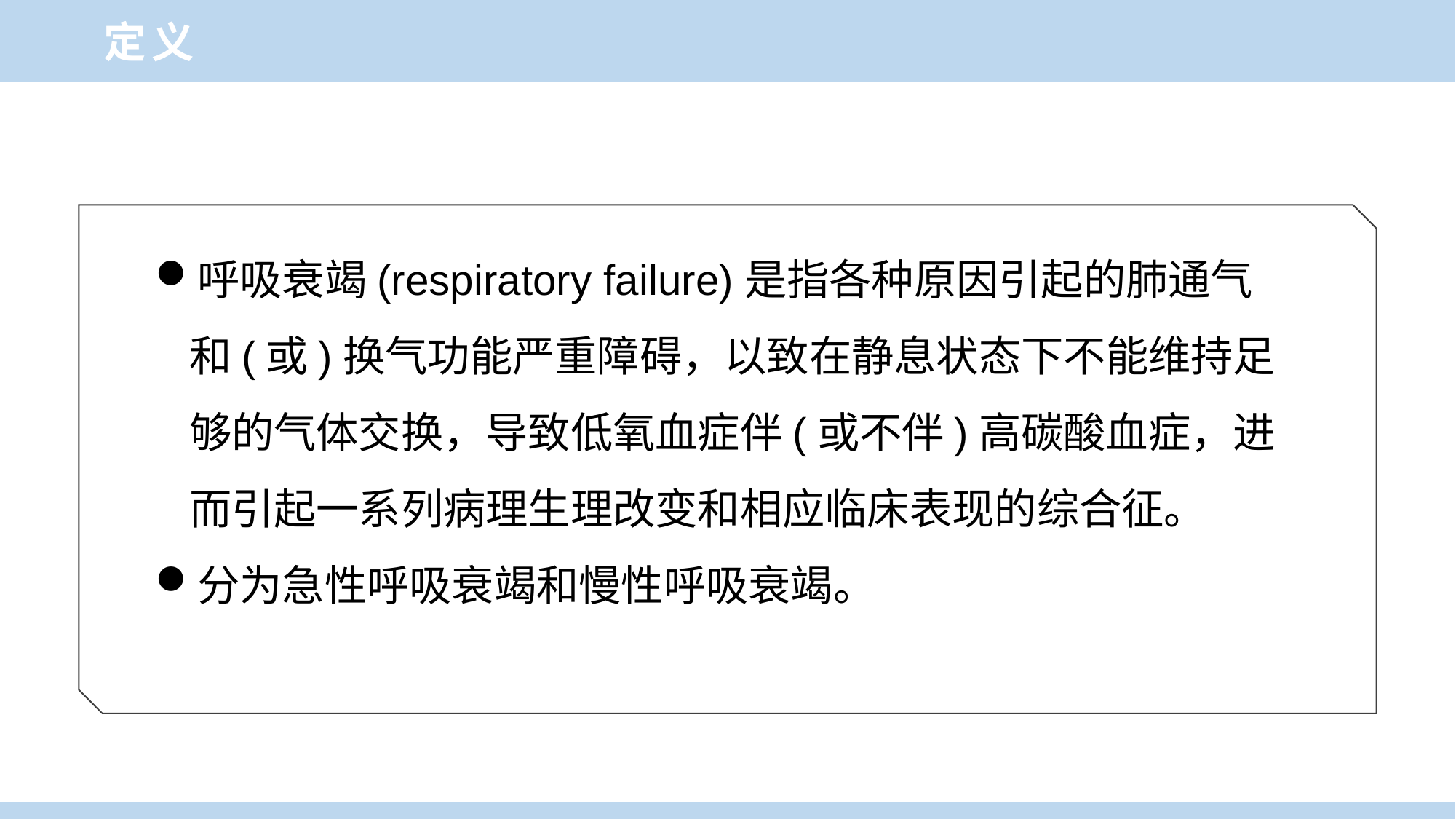

定义

呼吸衰竭(respiratory failure)是指各种原因引起的肺通气和(或)换气功能严重障碍，以致在静息状态下不能维持足够的气体交换，导致低氧血症伴(或不伴)高碳酸血症，进而引起一系列病理生理改变和相应临床表现的综合征。
分为急性呼吸衰竭和慢性呼吸衰竭。